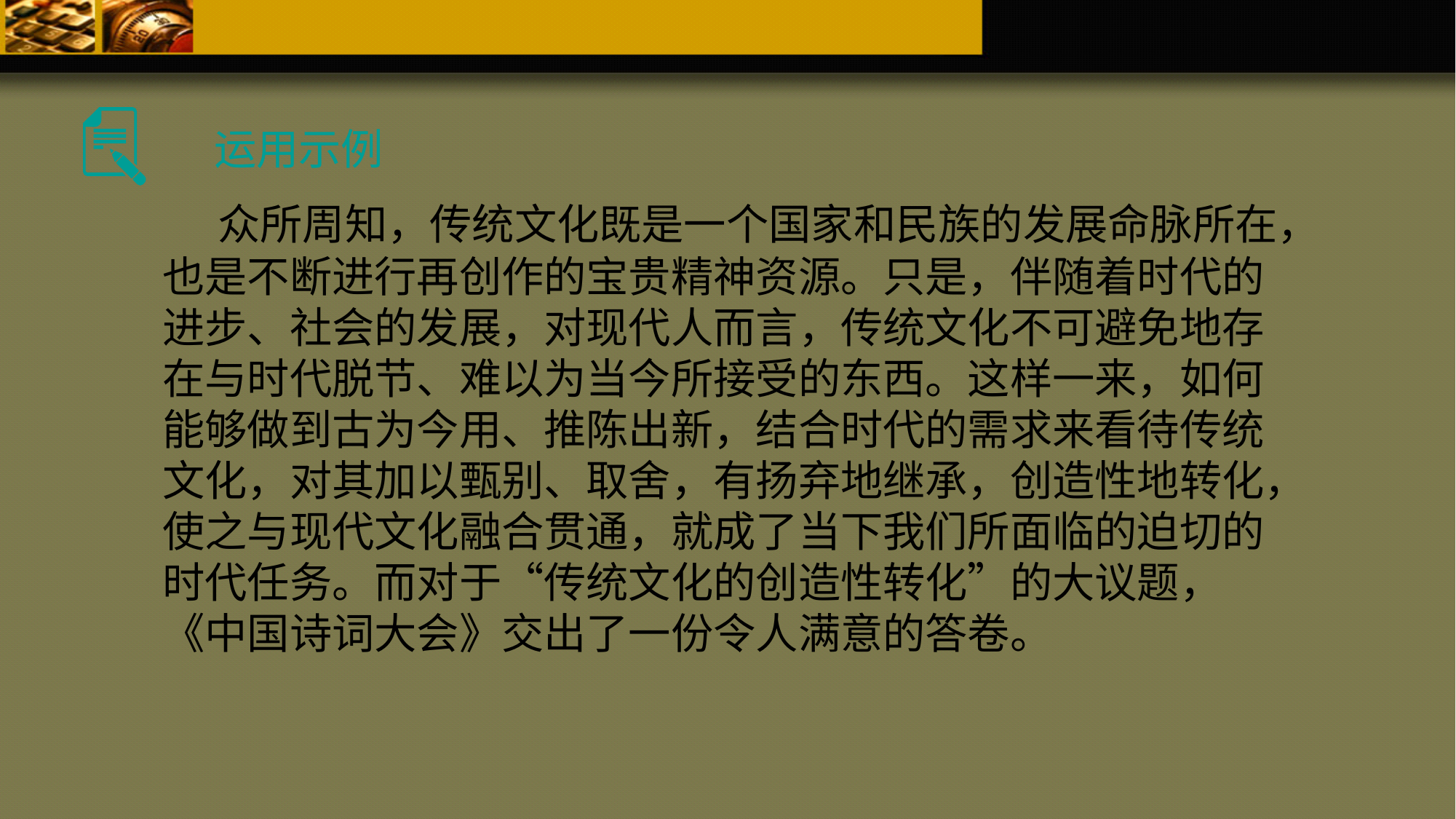

运用示例
    众所周知，传统文化既是一个国家和民族的发展命脉所在，也是不断进行再创作的宝贵精神资源。只是，伴随着时代的进步、社会的发展，对现代人而言，传统文化不可避免地存在与时代脱节、难以为当今所接受的东西。这样一来，如何能够做到古为今用、推陈出新，结合时代的需求来看待传统文化，对其加以甄别、取舍，有扬弃地继承，创造性地转化，使之与现代文化融合贯通，就成了当下我们所面临的迫切的时代任务。而对于“传统文化的创造性转化”的大议题，《中国诗词大会》交出了一份令人满意的答卷。